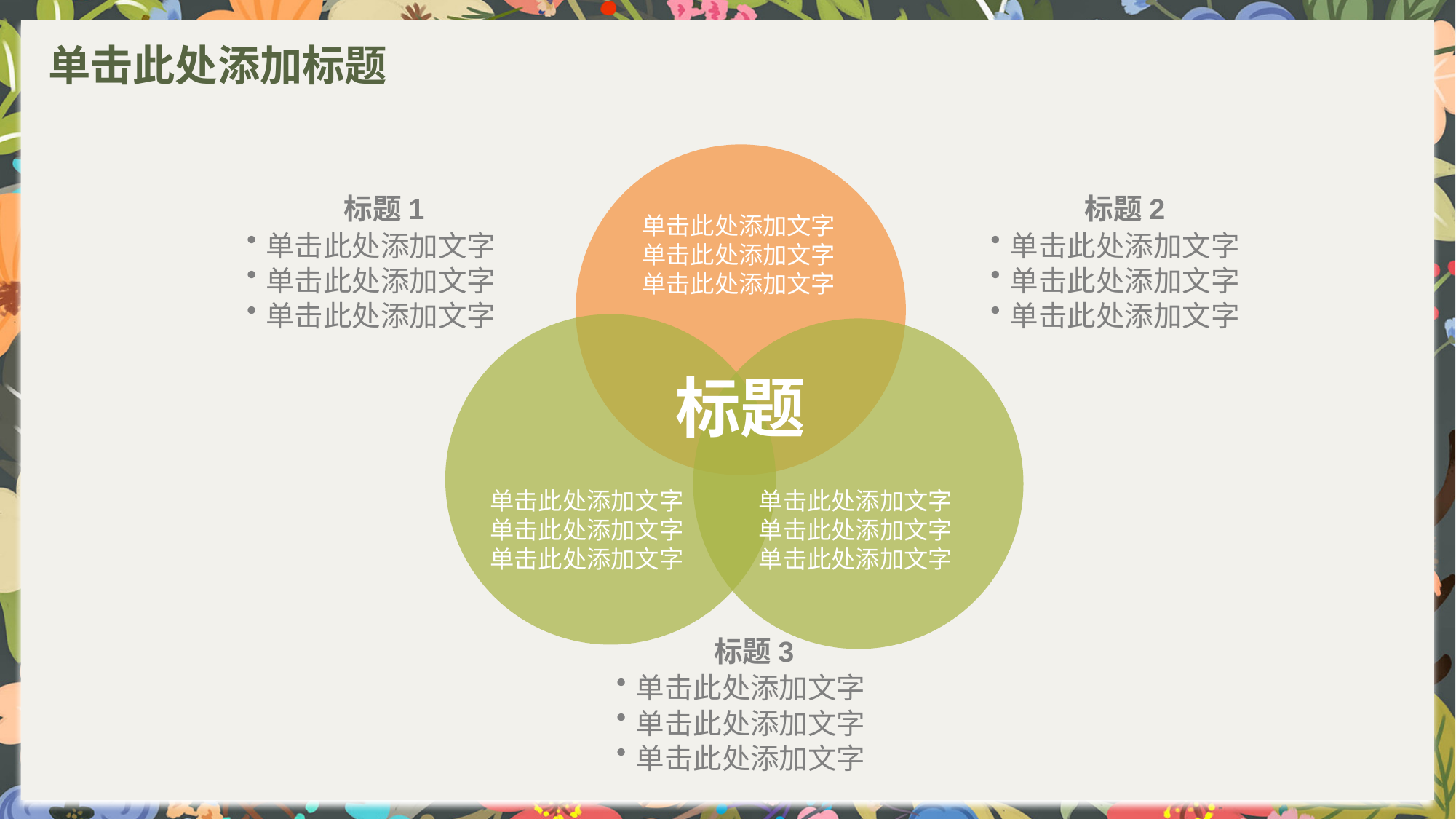

# 单击此处添加标题

   标题1
单击此处添加文字
单击此处添加文字
单击此处添加文字
  标题2
单击此处添加文字
单击此处添加文字
单击此处添加文字
单击此处添加文字单击此处添加文字
单击此处添加文字

标题
单击此处添加文字单击此处添加文字
单击此处添加文字
单击此处添加文字单击此处添加文字
单击此处添加文字
   标题3
单击此处添加文字
单击此处添加文字
单击此处添加文字